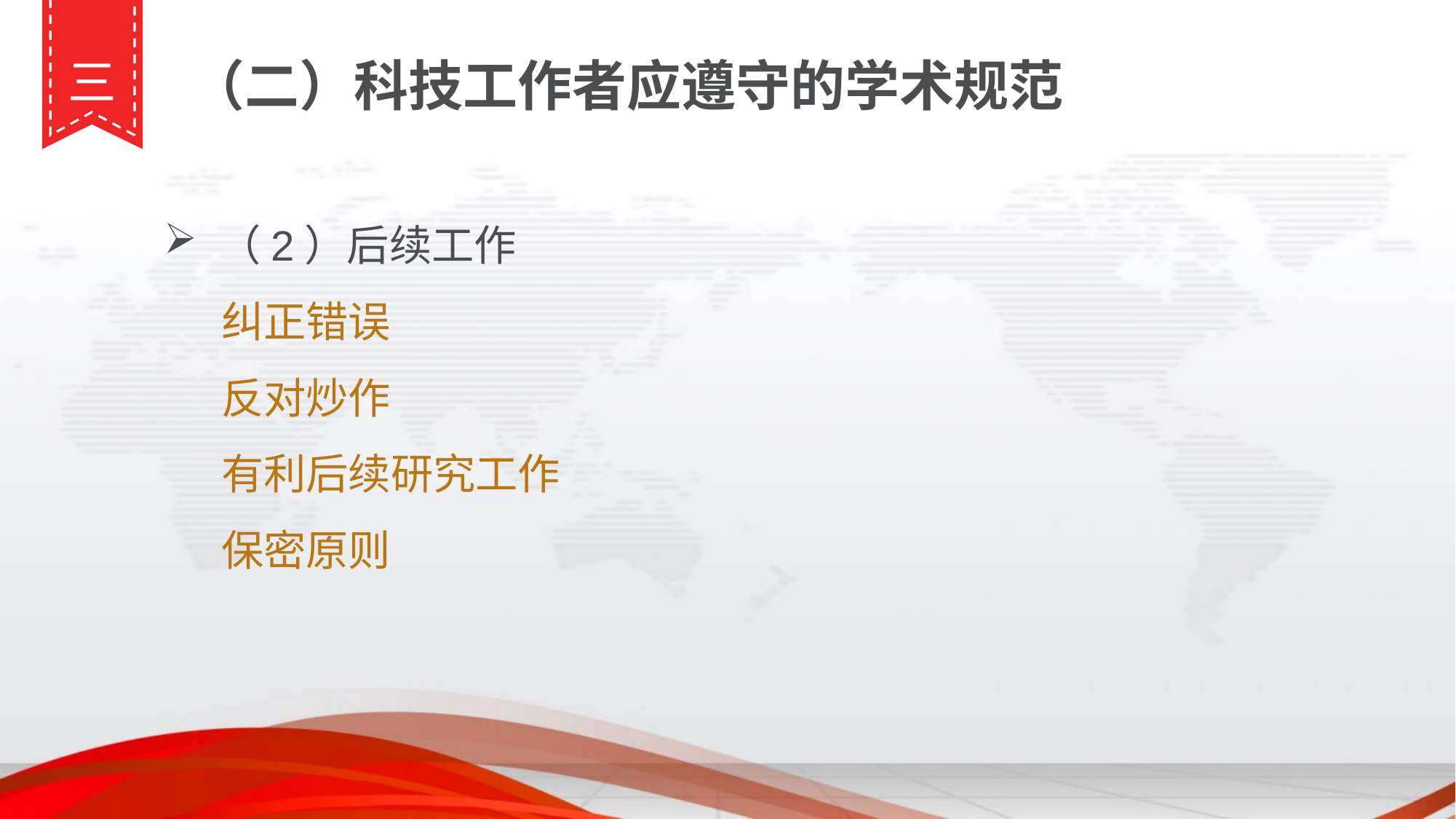

三
（二）科技工作者应遵守的学术规范
（2）后续工作
     纠正错误
     反对炒作
     有利后续研究工作
     保密原则